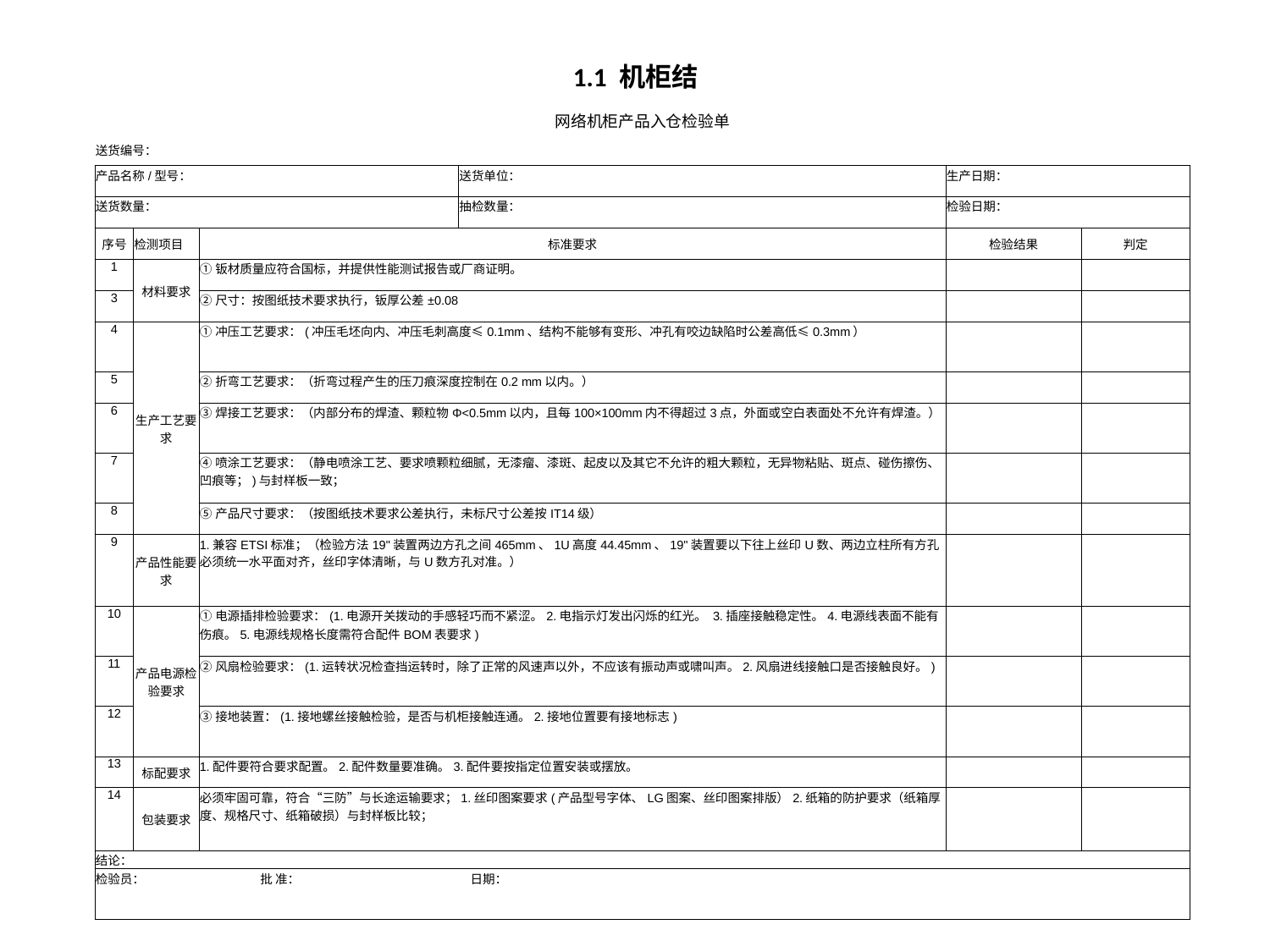

# 1.1 机柜结
| 网络机柜产品入仓检验单 |  |  |  |  |  |  |  |  |  |
| --- | --- | --- | --- | --- | --- | --- | --- | --- | --- |
| 送货编号： |  |  |  |  |  |  |  |  |  |
| 产品名称/型号： |  |  |  | 送货单位： |  | 生产日期： |  |  |  |
| 送货数量： |  |  |  | 抽检数量： |  | 检验日期： |  |  |  |
| 序号 | 检测项目 | 标准要求 |  |  |  | 检验结果 |  |  | 判定 |
| 1 | 材料要求 | ①钣材质量应符合国标，并提供性能测试报告或厂商证明。 |  |  |  |  |  |  |  |
| 3 |  | ②尺寸：按图纸技术要求执行，钣厚公差±0.08 |  |  |  |  |  |  |  |
| 4 | 生产工艺要求 | ①冲压工艺要求：(冲压毛坯向内、冲压毛刺高度≤0.1mm、结构不能够有变形、冲孔有咬边缺陷时公差高低≤0.3mm） |  |  |  |  |  |  |  |
| 5 |  | ②折弯工艺要求：（折弯过程产生的压刀痕深度控制在0.2 mm以内。） |  |  |  |  |  |  |  |
| 6 |  | ③焊接工艺要求：（内部分布的焊渣、颗粒物Φ<0.5mm以内，且每100×100mm内不得超过3点，外面或空白表面处不允许有焊渣。） |  |  |  |  |  |  |  |
| 7 |  | ④喷涂工艺要求：（静电喷涂工艺、要求喷颗粒细腻，无漆瘤、漆斑、起皮以及其它不允许的粗大颗粒，无异物粘贴、斑点、碰伤擦伤、凹痕等；)与封样板一致； |  |  |  |  |  |  |  |
| 8 |  | ⑤产品尺寸要求：（按图纸技术要求公差执行，未标尺寸公差按IT14级） |  |  |  |  |  |  |  |
| 9 | 产品性能要求 | 1.兼容ETSI标准；（检验方法19"装置两边方孔之间465mm、1U高度44.45mm、19"装置要以下往上丝印U数、两边立柱所有方孔必须统一水平面对齐，丝印字体清晰，与U数方孔对准。） |  |  |  |  |  |  |  |
| 10 | 产品电源检验要求 | ①电源插排检验要求：(1.电源开关拨动的手感轻巧而不紧涩。2.电指示灯发出闪烁的红光。 3.插座接触稳定性。4.电源线表面不能有伤痕。5.电源线规格长度需符合配件BOM表要求) |  |  |  |  |  |  |  |
| 11 |  | ②风扇检验要求：(1.运转状况检查挡运转时，除了正常的风速声以外，不应该有振动声或啸叫声。2.风扇进线接触口是否接触良好。) |  |  |  |  |  |  |  |
| 12 |  | ③接地装置：(1.接地螺丝接触检验，是否与机柜接触连通。2.接地位置要有接地标志) |  |  |  |  |  |  |  |
| 13 | 标配要求 | 1.配件要符合要求配置。2.配件数量要准确。3.配件要按指定位置安装或摆放。 |  |  |  |  |  |  |  |
| 14 | 包装要求 | 必须牢固可靠，符合“三防”与长途运输要求；1.丝印图案要求(产品型号字体、LG图案、丝印图案排版）2.纸箱的防护要求（纸箱厚度、规格尺寸、纸箱破损）与封样板比较； |  |  |  |  |  |  |  |
| 结论： |  |  |  |  |  |  |  |  |  |
| 检验员： 批 准： 日期： |  |  |  |  |  |  |  |  |  |